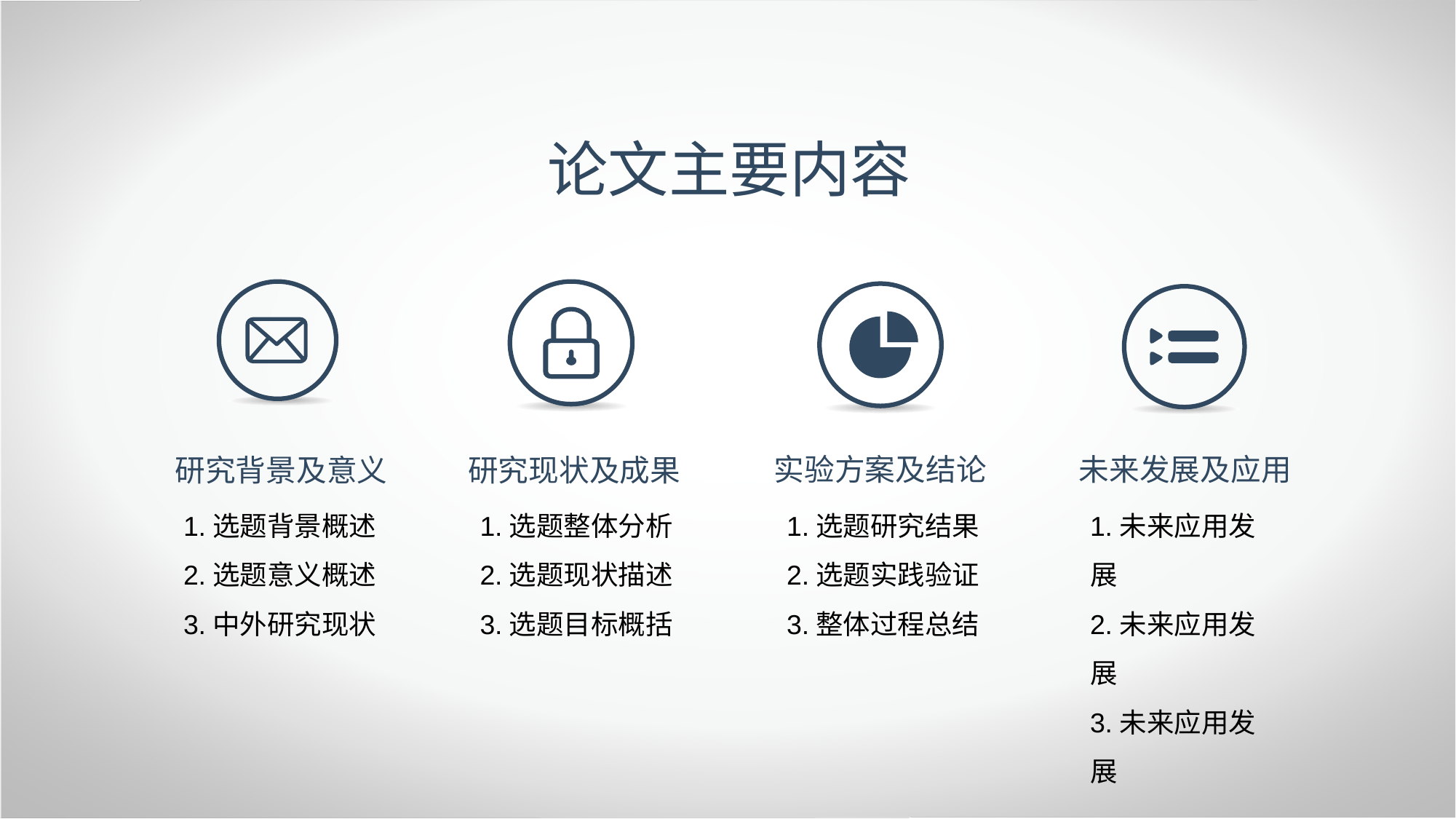

论文主要内容

实验方案及结论
未来发展及应用
研究背景及意义
研究现状及成果
1.选题背景概述
2.选题意义概述
3.中外研究现状
1.选题整体分析
2.选题现状描述
3.选题目标概括
1.选题研究结果
2.选题实践验证
3.整体过程总结
1.未来应用发展
2.未来应用发展
3.未来应用发展